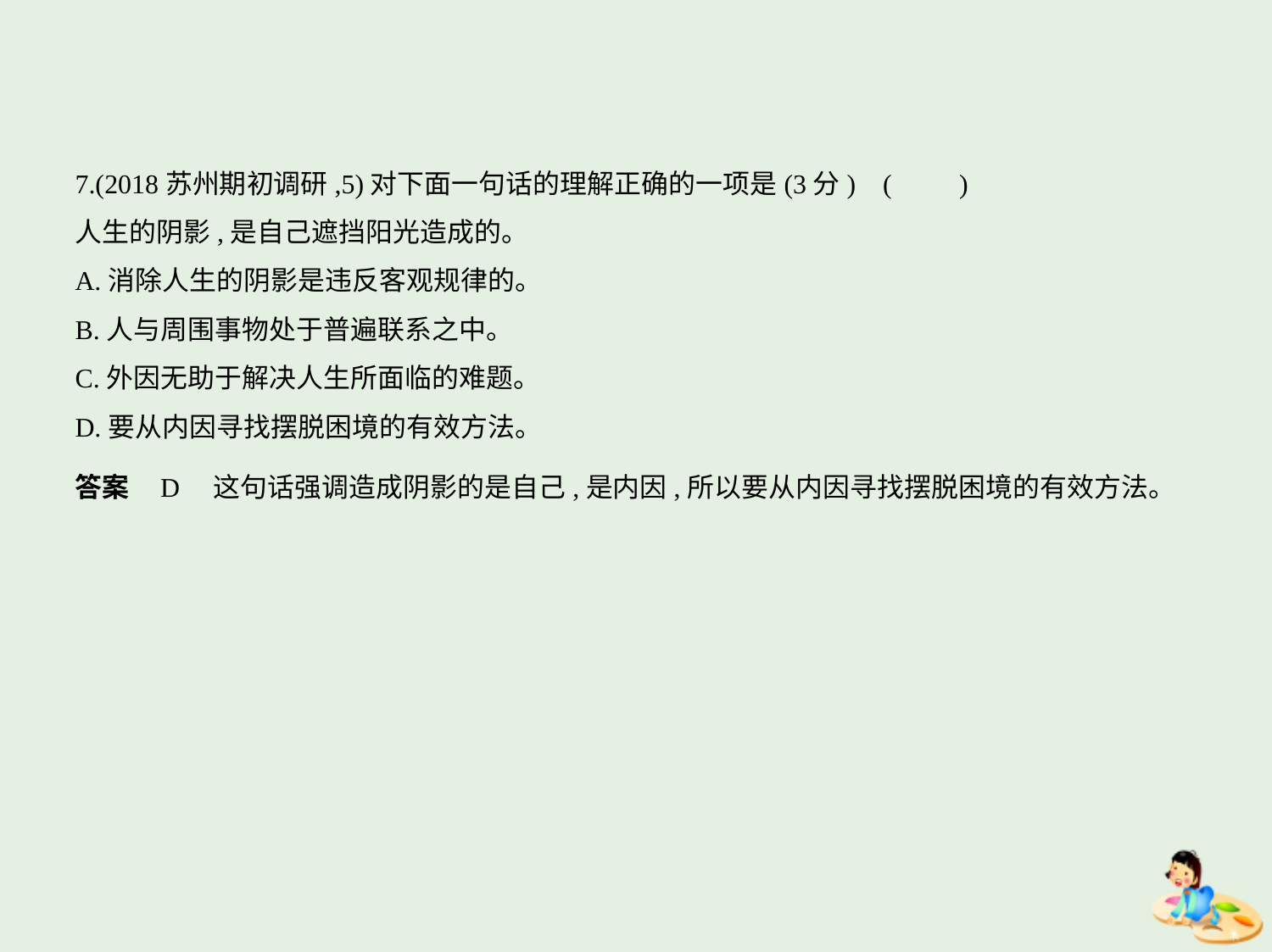

7.(2018苏州期初调研,5)对下面一句话的理解正确的一项是(3分) (　　)
人生的阴影,是自己遮挡阳光造成的。
A.消除人生的阴影是违反客观规律的。
B.人与周围事物处于普遍联系之中。
C.外因无助于解决人生所面临的难题。
D.要从内因寻找摆脱困境的有效方法。
答案    D　这句话强调造成阴影的是自己,是内因,所以要从内因寻找摆脱困境的有效方法。